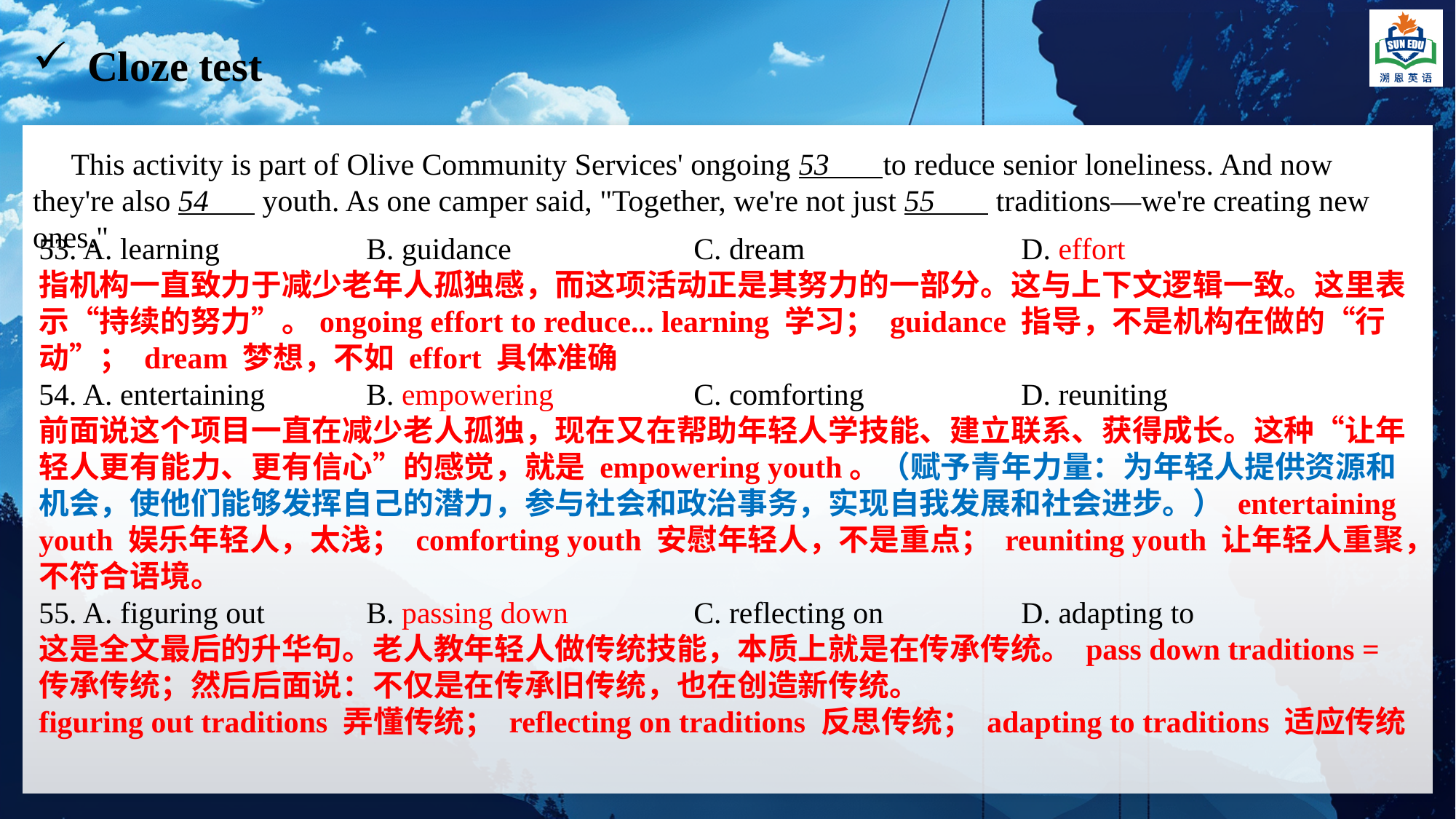

Cloze test
     This activity is part of Olive Community Services' ongoing 53       to reduce senior loneliness. And now they're also 54       youth. As one camper said, "Together, we're not just 55        traditions—we're creating new ones."
53. A. learning 		B. guidance 		C. dream 		D. effort
指机构一直致力于减少老年人孤独感，而这项活动正是其努力的一部分。这与上下文逻辑一致。这里表示“持续的努力”。ongoing effort to reduce... learning 学习； guidance 指导，不是机构在做的“行动”； dream 梦想，不如 effort 具体准确
54. A. entertaining 	B. empowering 		C. comforting 		D. reuniting
前面说这个项目一直在减少老人孤独，现在又在帮助年轻人学技能、建立联系、获得成长。这种“让年轻人更有能力、更有信心”的感觉，就是 empowering youth。（赋予青年力量：为年轻人提供资源和机会，使他们能够发挥自己的潜力，参与社会和政治事务，实现自我发展和社会进步。） entertaining youth 娱乐年轻人，太浅； comforting youth 安慰年轻人，不是重点； reuniting youth 让年轻人重聚，不符合语境。
55. A. figuring out 	B. passing down 		C. reflecting on 		D. adapting to
这是全文最后的升华句。老人教年轻人做传统技能，本质上就是在传承传统。 pass down traditions = 传承传统；然后后面说：不仅是在传承旧传统，也在创造新传统。
figuring out traditions 弄懂传统； reflecting on traditions 反思传统； adapting to traditions 适应传统